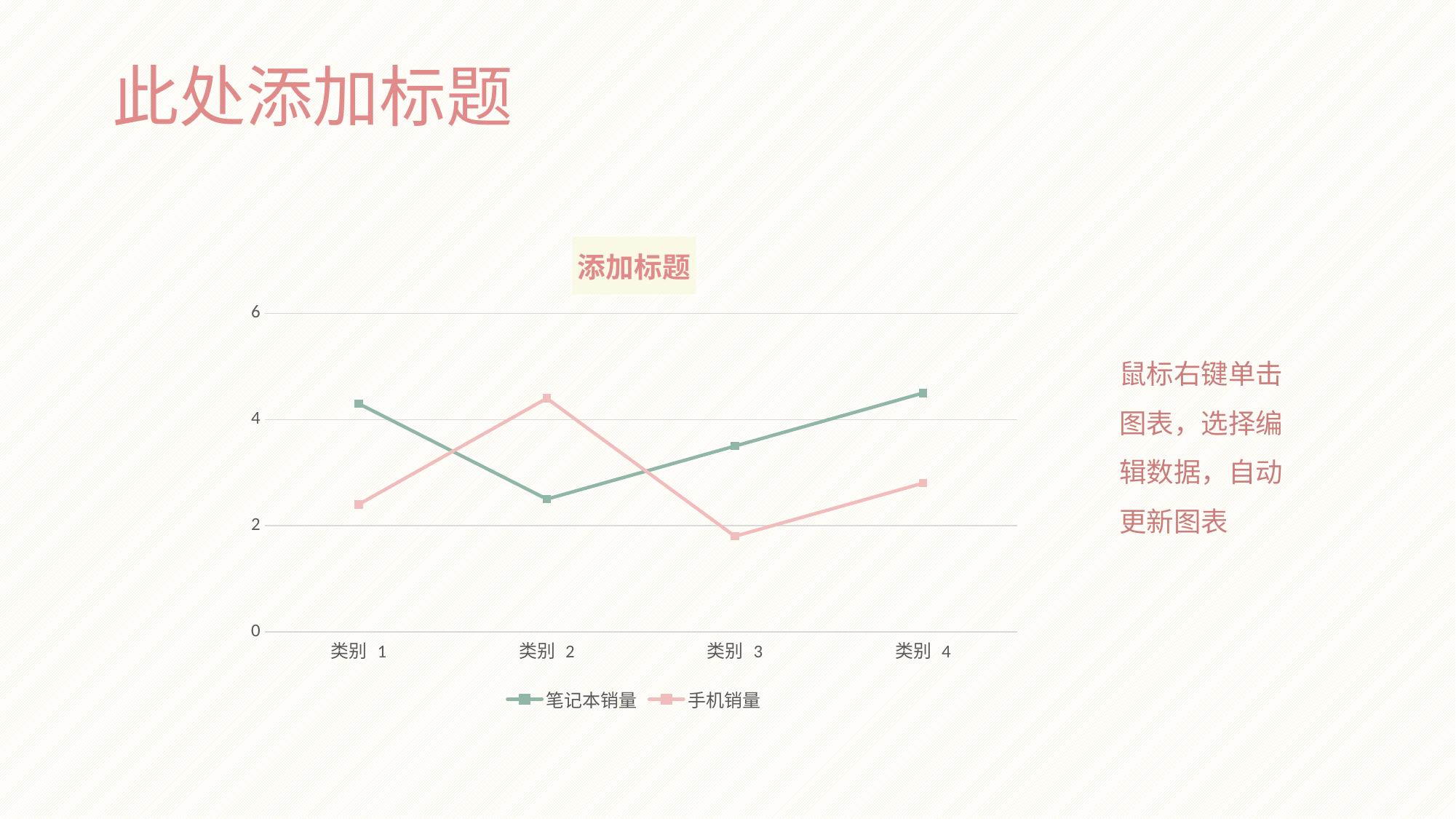

此处添加标题

### Chart: 添加标题

| Category | 笔记本销量 | 手机销量 |
|---|---|---|
| 类别 1 | 4.3 | 2.4 |
| 类别 2 | 2.5 | 4.4 |
| 类别 3 | 3.5 | 1.8 |
| 类别 4 | 4.5 | 2.8 |
鼠标右键单击图表，选择编辑数据，自动更新图表